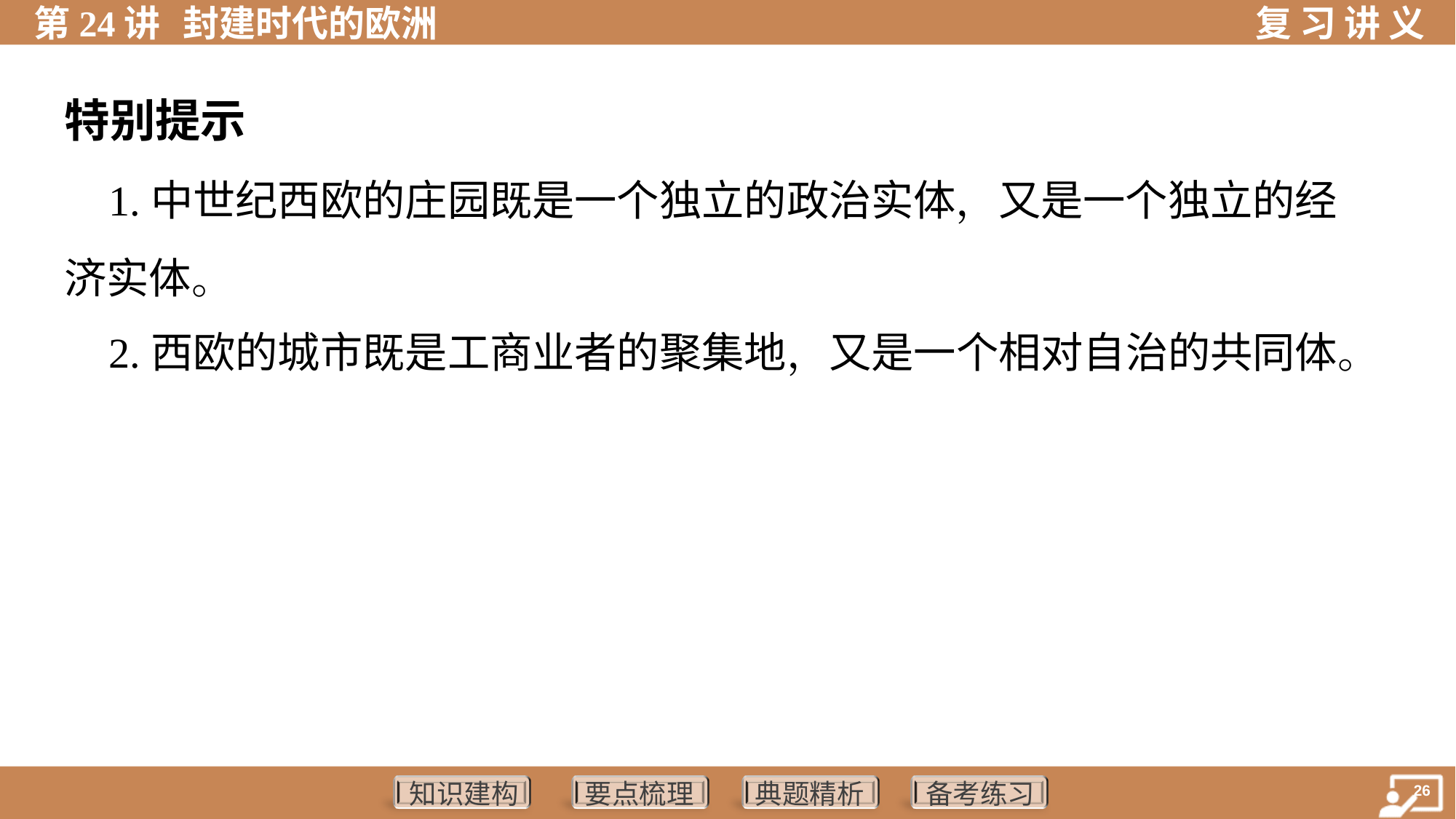

特别提示
    1.中世纪西欧的庄园既是一个独立的政治实体，又是一个独立的经
济实体。
    2.西欧的城市既是工商业者的聚集地，又是一个相对自治的共同体。